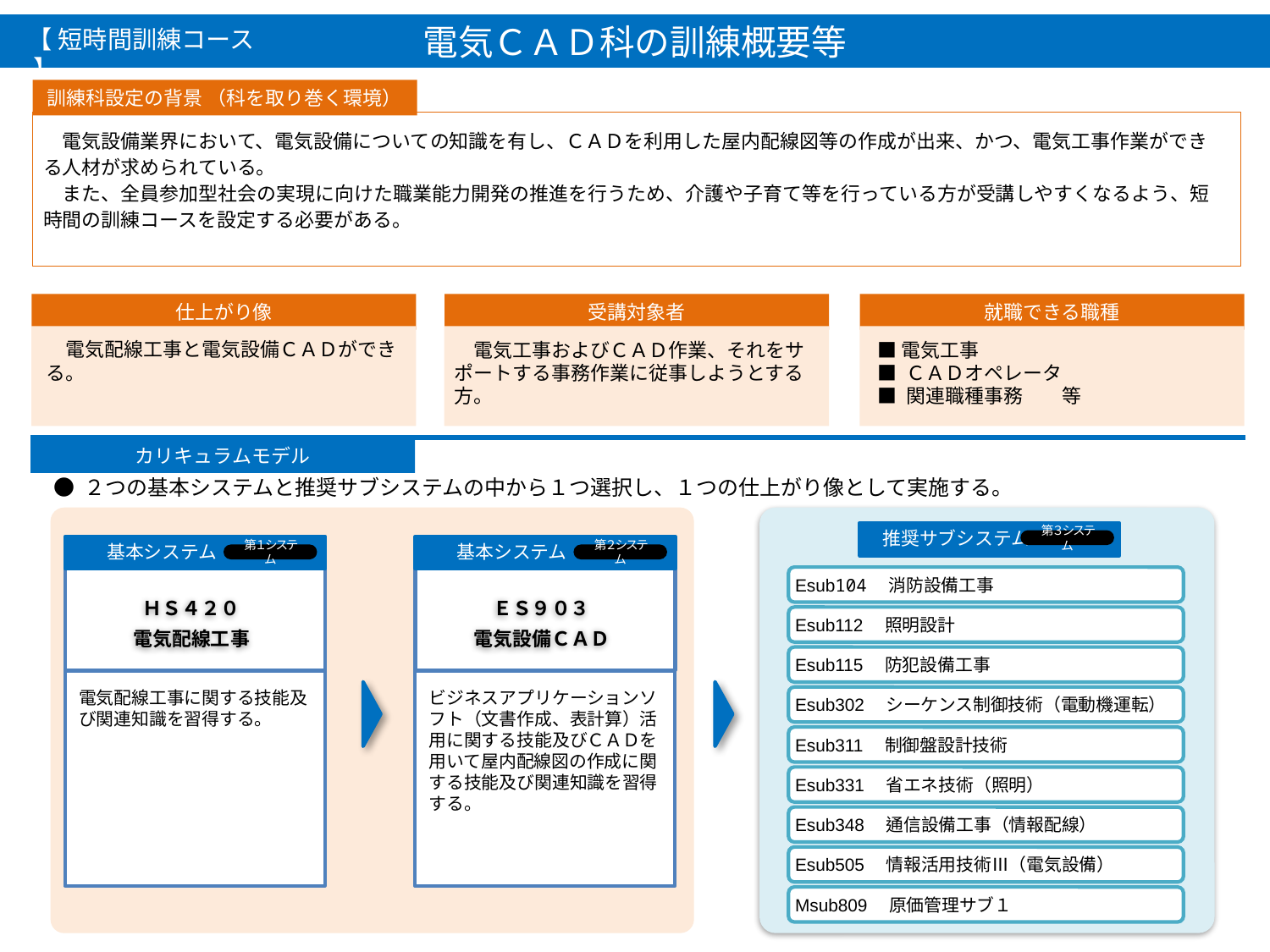

電気ＣＡＤ科の訓練概要等
【 短時間訓練コース 】
訓練科設定の背景 （科を取り巻く環境）

　電気設備業界において、電気設備についての知識を有し、ＣＡＤを利用した屋内配線図等の作成が出来、かつ、電気工事作業ができる人材が求められている。
　また、全員参加型社会の実現に向けた職業能力開発の推進を行うため、介護や子育て等を行っている方が受講しやすくなるよう、短時間の訓練コースを設定する必要がある。
仕上がり像

　電気配線工事と電気設備ＣＡＤができる。
受講対象者

　電気工事およびＣＡＤ作業、それをサポートする事務作業に従事しようとする方。
就職できる職種

■電気工事
■ ＣＡＤオペレータ
■ 関連職種事務　　等
カリキュラムモデル
● ２つの基本システムと推奨サブシステムの中から１つ選択し、１つの仕上がり像として実施する。

　推奨サブシステム
第３システム
　　基本システム
　　基本システム

第１システム
第２システム

ＨＳ４２０
電気配線工事

ＥＳ９０３
電気設備ＣＡＤ

MS228
構造物鉄工基本
第１、４ システム

MS228
構造物鉄工基本
第１、４ システム
Esub104　消防設備工事
鉄鋼材の加工及び構造物運搬作業ができる。
鉄鋼材の加工及び構造物運搬作業ができる。
Esub112　照明設計
居住系
Esub115　防犯設備工事

電気配線工事に関する技能及び関連知識を習得する。
ビジネスアプリケーションソフト（文書作成、表計算）活用に関する技能及びＣＡＤを用いて屋内配線図の作成に関する技能及び関連知識を習得する。
Esub302　シーケンス制御技術（電動機運転）

Esub311　制御盤設計技術
Esub331　省エネ技術（照明）
Esub348　通信設備工事（情報配線）
Esub505　情報活用技術Ⅲ（電気設備）
Msub809　原価管理サブ１